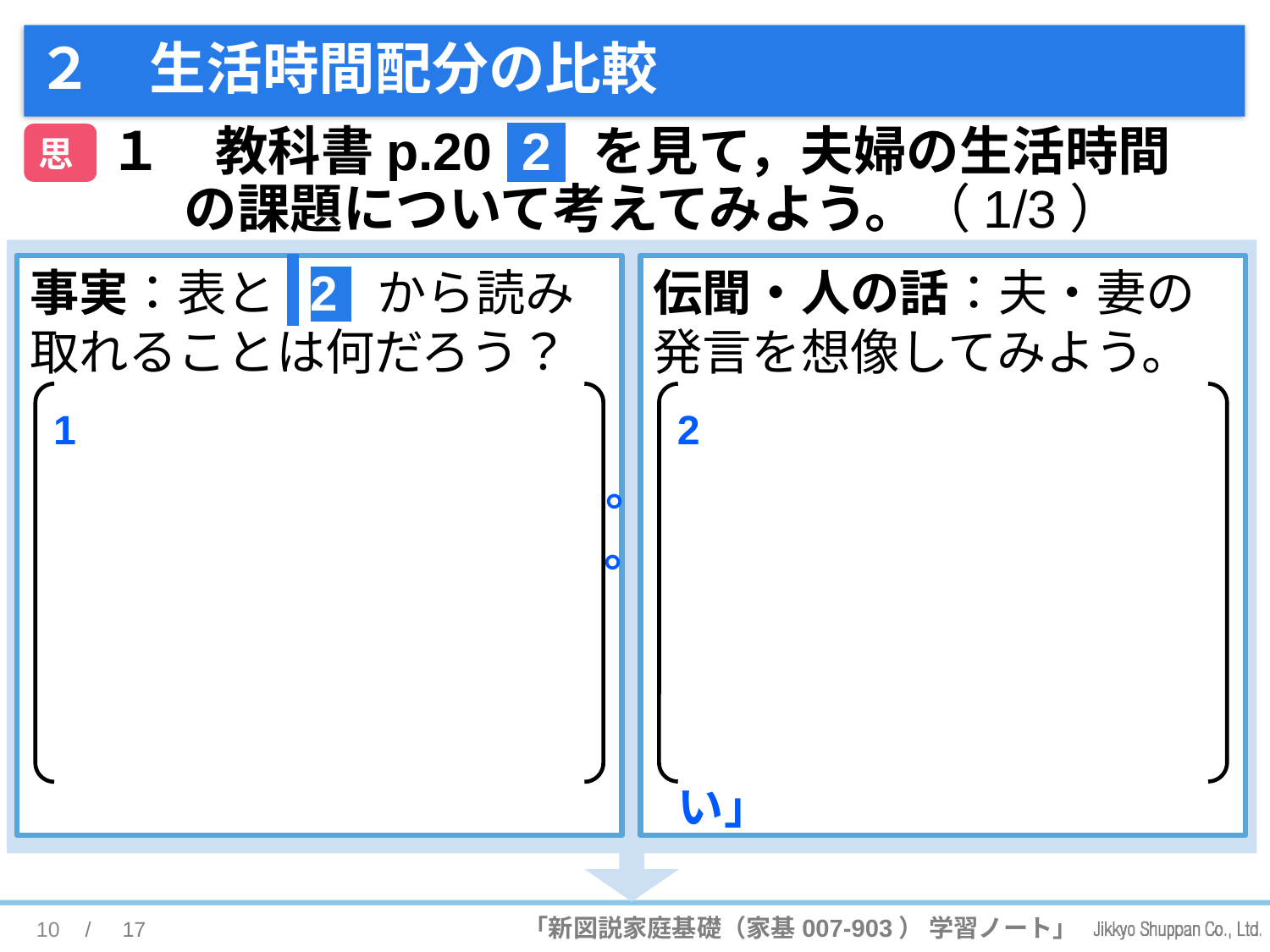

# ２　生活時間配分の比較
思
１　教科書p.20  2  を見て，夫婦の生活時間の課題について考えてみよう。（1/3）

事実：表と  2  から読み取れることは何だろう？
 1 例）
・家事労働時間は女性が長い。
・職業労働時間は男性が長い。
・共働き夫婦の合計家事労働時間よりも無業妻が家事に費やす時間が長い。
伝聞・人の話：夫・妻の発言を想像してみよう。
 2 例）
・共働き妻「家事の負担が重い」
・無業妻「私が病気になったら夫はどうする？」
・夫「帰宅時刻が遅く，家事をする時間や気力がない」
1
2
10